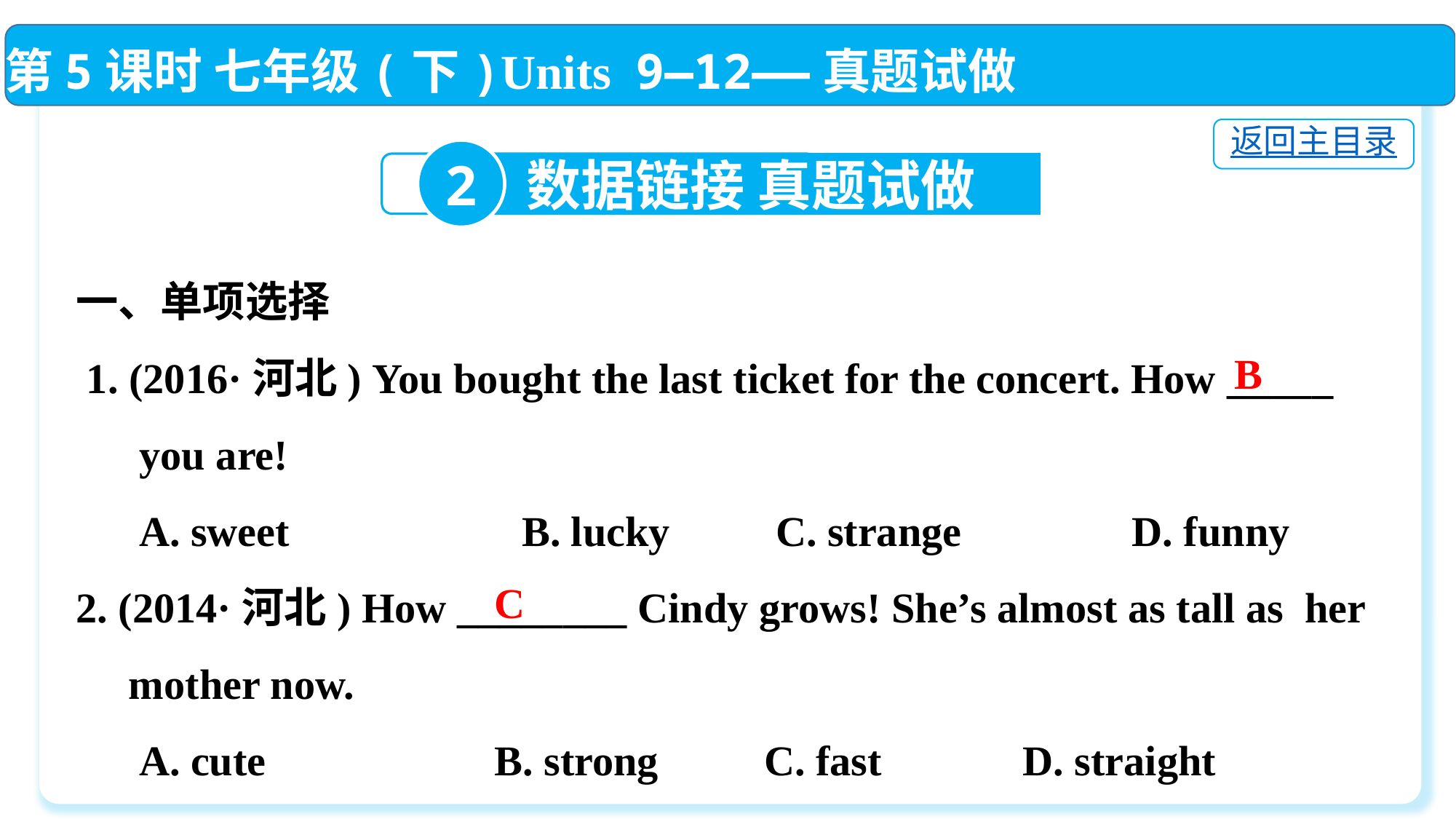

第5课时 七年级(下)Units  9—12——真题试做

返回主目录
2

数据链接 真题试做
一、单项选择
 1. (2016·河北) You bought the last ticket for the concert. How _____
      you are!
      A. sweet　　　　　B. lucky          C. strange	       D. funny
2. (2014·河北) How ________ Cindy grows! She’s almost as tall as  her
     mother now.
      A. cute	                   B. strong          C. fast	       D. straight
B
C